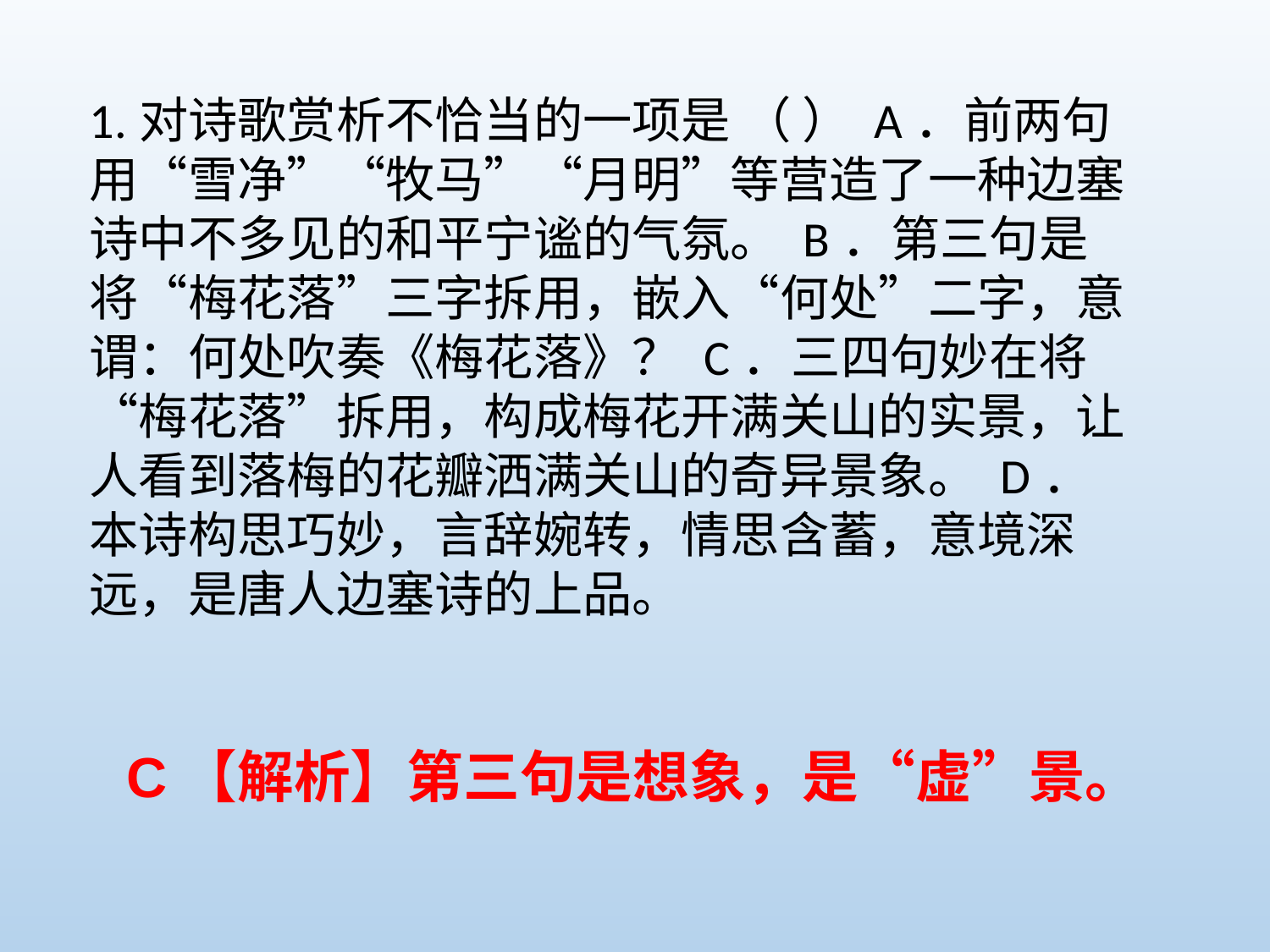

1.对诗歌赏析不恰当的一项是 （ ） A．前两句用“雪净”“牧马”“月明”等营造了一种边塞诗中不多见的和平宁谧的气氛。 B．第三句是将“梅花落”三字拆用，嵌入“何处”二字，意谓：何处吹奏《梅花落》？ C．三四句妙在将“梅花落”拆用，构成梅花开满关山的实景，让人看到落梅的花瓣洒满关山的奇异景象。 D．本诗构思巧妙，言辞婉转，情思含蓄，意境深远，是唐人边塞诗的上品。

C【解析】第三句是想象，是“虚”景。